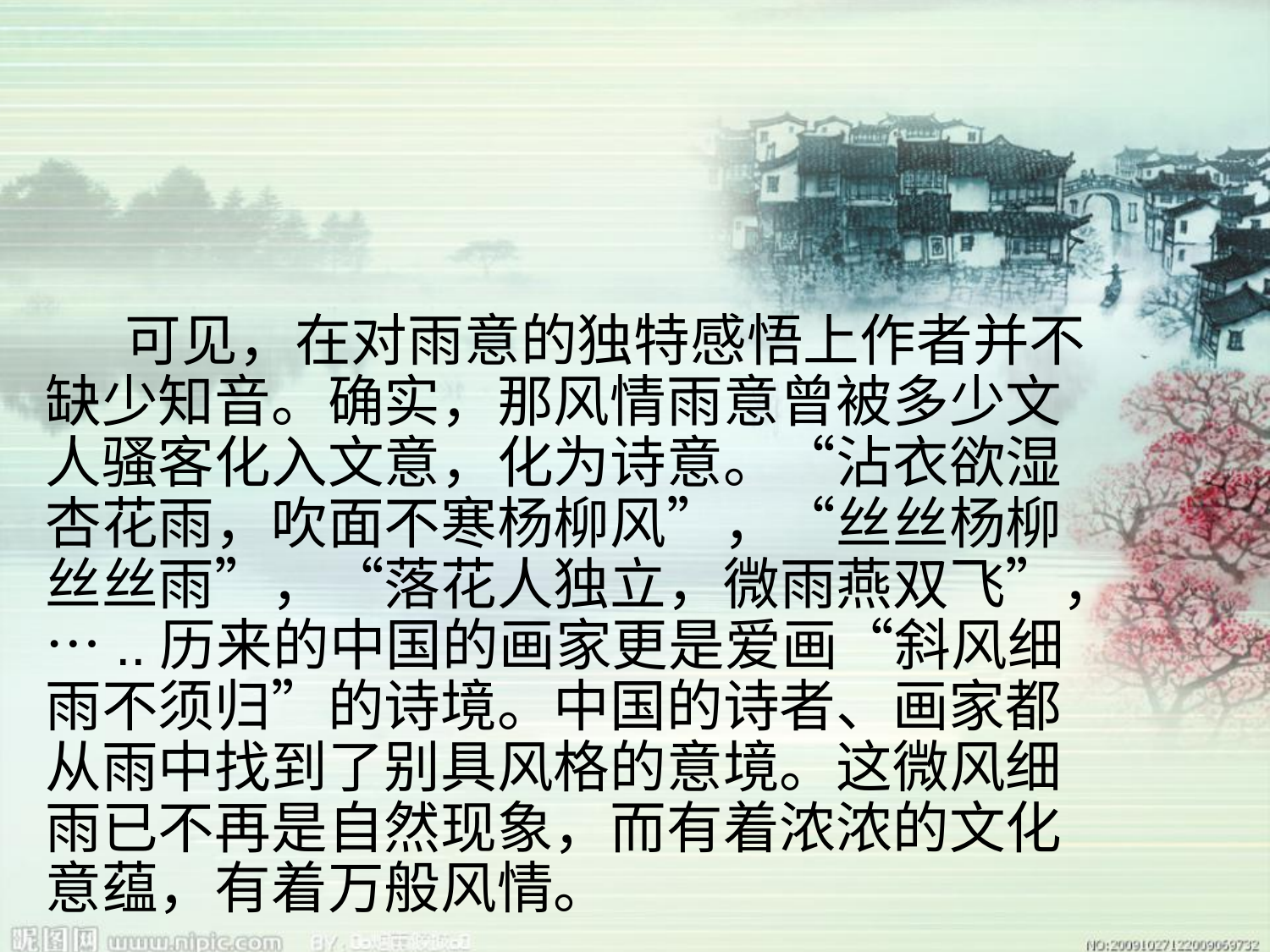

#
         可见，在对雨意的独特感悟上作者并不缺少知音。确实，那风情雨意曾被多少文人骚客化入文意，化为诗意。“沾衣欲湿杏花雨，吹面不寒杨柳风”，“丝丝杨柳丝丝雨”，“落花人独立，微雨燕双飞”，…..历来的中国的画家更是爱画“斜风细雨不须归”的诗境。中国的诗者、画家都从雨中找到了别具风格的意境。这微风细雨已不再是自然现象，而有着浓浓的文化意蕴，有着万般风情。